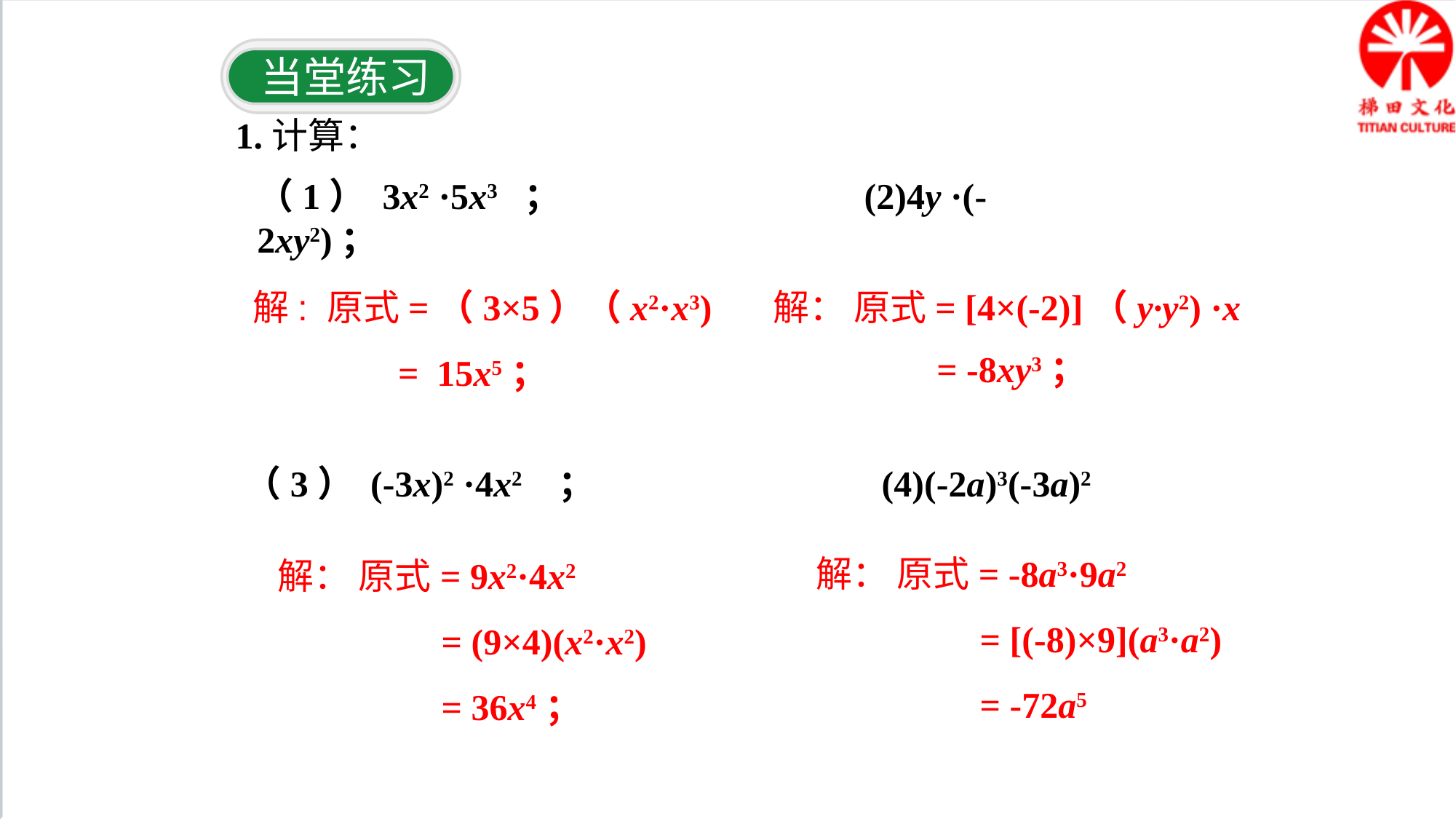

当堂练习
1.计算：
（1） 3x2 ·5x3  ；                                    (2)4y ·(-2xy2)；
解: 原式=（3×5）（x2·x3)
                =  15x5；
解： 原式= [4×(-2)]（y·y2) ·x
                  = -8xy3；
（3） (-3x)2 ·4x2   ；                                  (4)(-2a)3(-3a)2
解： 原式= -8a3·9a2
                  = [(-8)×9](a3·a2)
                  = -72a5
解： 原式= 9x2·4x2
                  = (9×4)(x2·x2)
                  = 36x4；